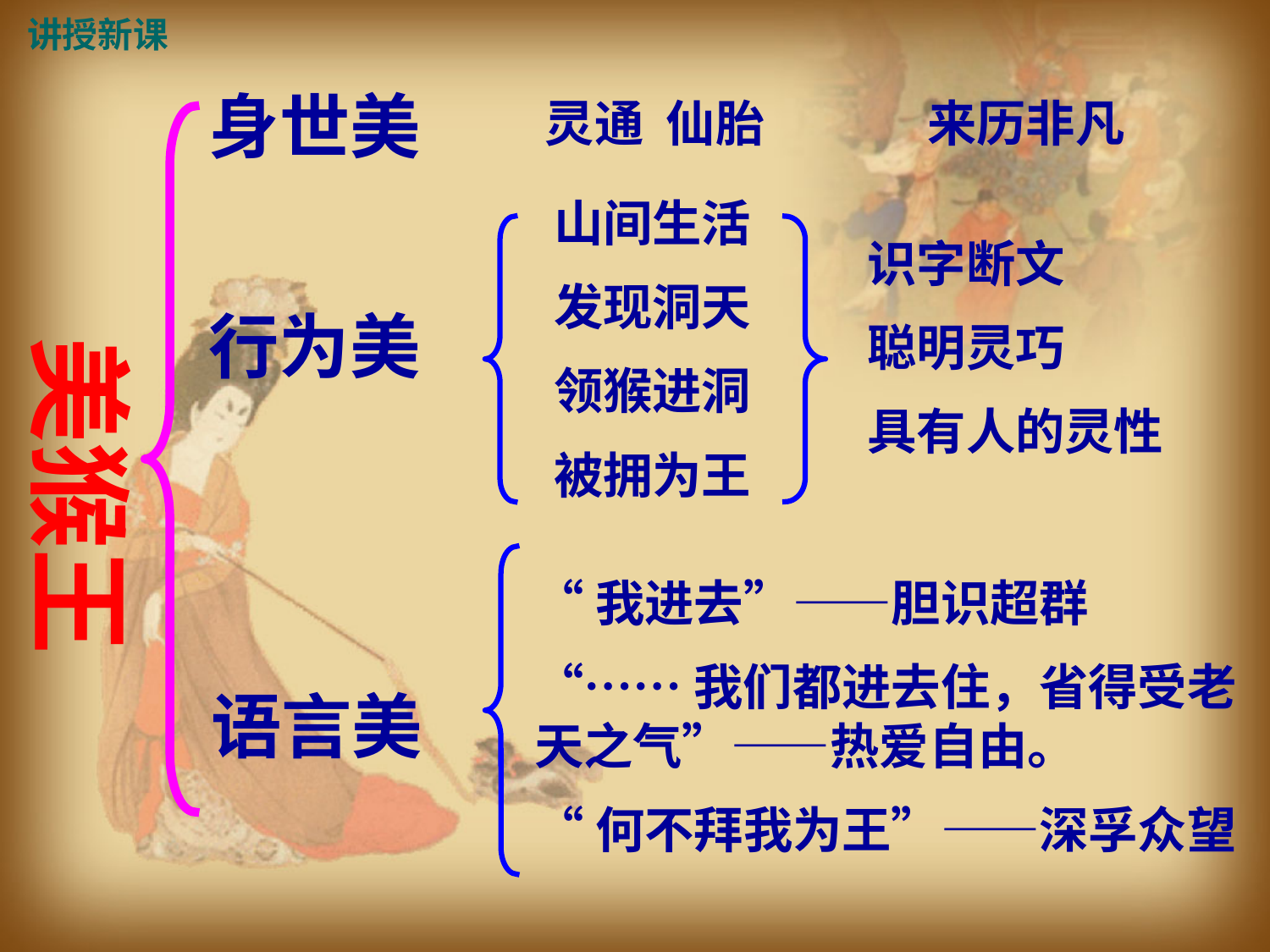

讲授新课
身世美
灵通  仙胎
来历非凡

山间生活
发现洞天
领猴进洞
被拥为王

识字断文
聪明灵巧
具有人的灵性
美猴王
行为美

“我进去”——胆识超群
“……我们都进去住，省得受老天之气”——热爱自由。
“何不拜我为王”——深孚众望
语言美